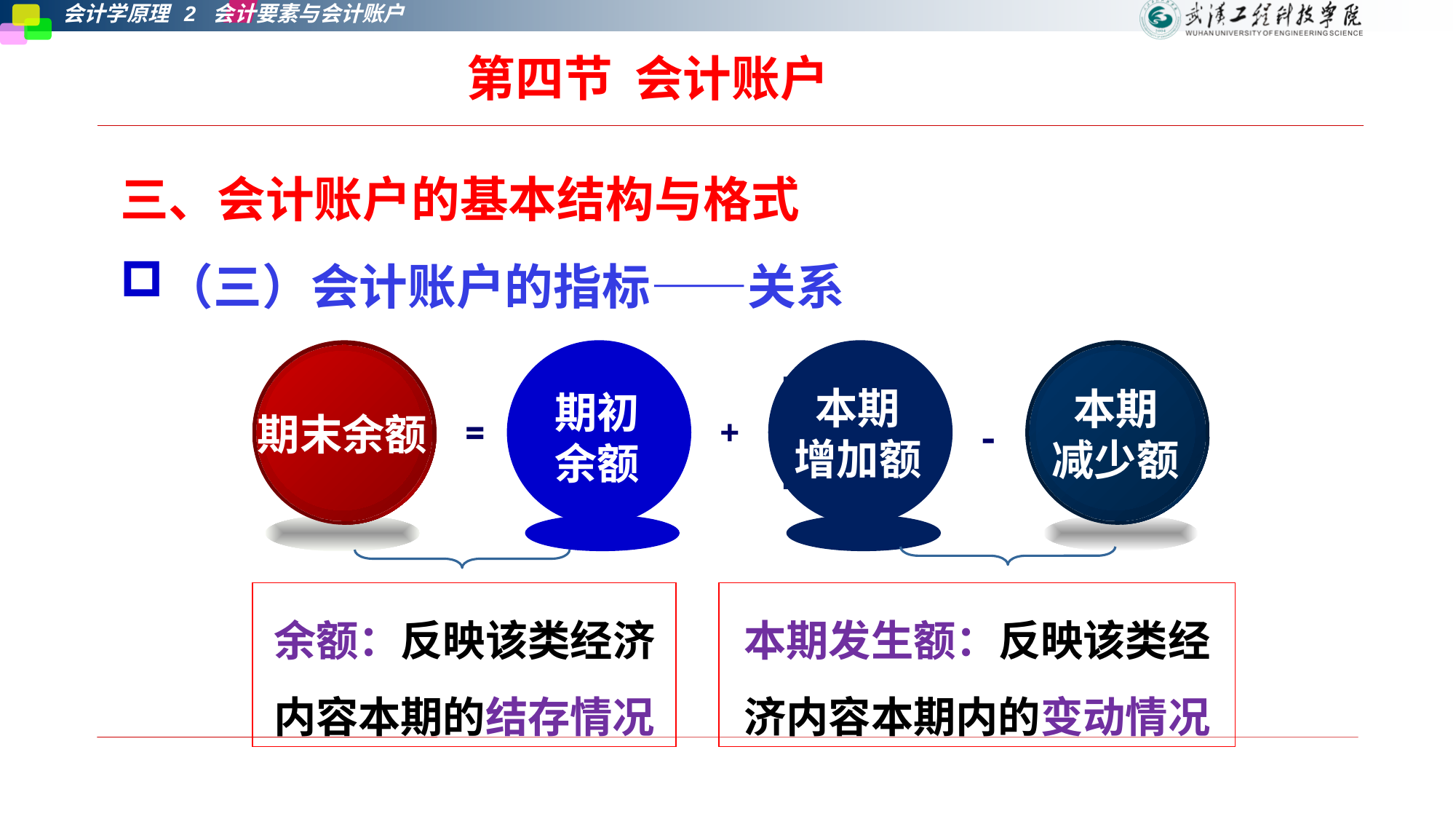

第四节  会计账户
三、会计账户的基本结构与格式
（三）会计账户的指标——关系

期初
余额

本期
增加额

期末余额

本期
减少额

=
+
-

余额：反映该类经济内容本期的结存情况
本期发生额：反映该类经济内容本期内的变动情况